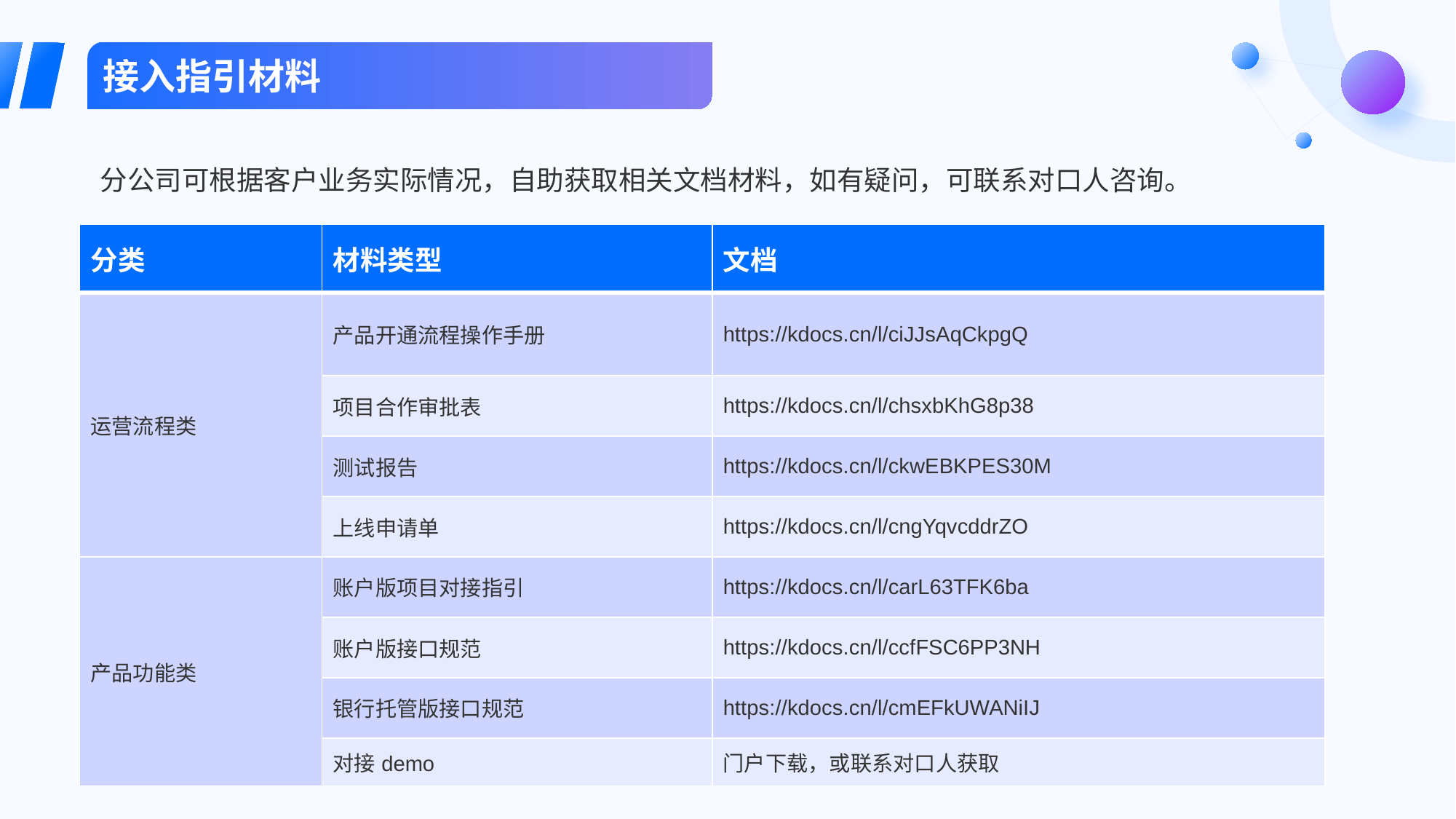

接入指引材料

分公司可根据客户业务实际情况，自助获取相关文档材料，如有疑问，可联系对口人咨询。
| 分类 | 材料类型 | 文档 |
| --- | --- | --- |
| 运营流程类 | 产品开通流程操作手册 | https://kdocs.cn/l/ciJJsAqCkpgQ |
|  | 项目合作审批表 | https://kdocs.cn/l/chsxbKhG8p38 |
|  | 测试报告 | https://kdocs.cn/l/ckwEBKPES30M |
|  | 上线申请单 | https://kdocs.cn/l/cngYqvcddrZO |
| 产品功能类 | 账户版项目对接指引 | https://kdocs.cn/l/carL63TFK6ba |
|  | 账户版接口规范 | https://kdocs.cn/l/ccfFSC6PP3NH |
|  | 银行托管版接口规范 | https://kdocs.cn/l/cmEFkUWANiIJ |
|  | 对接demo | 门户下载，或联系对口人获取 |